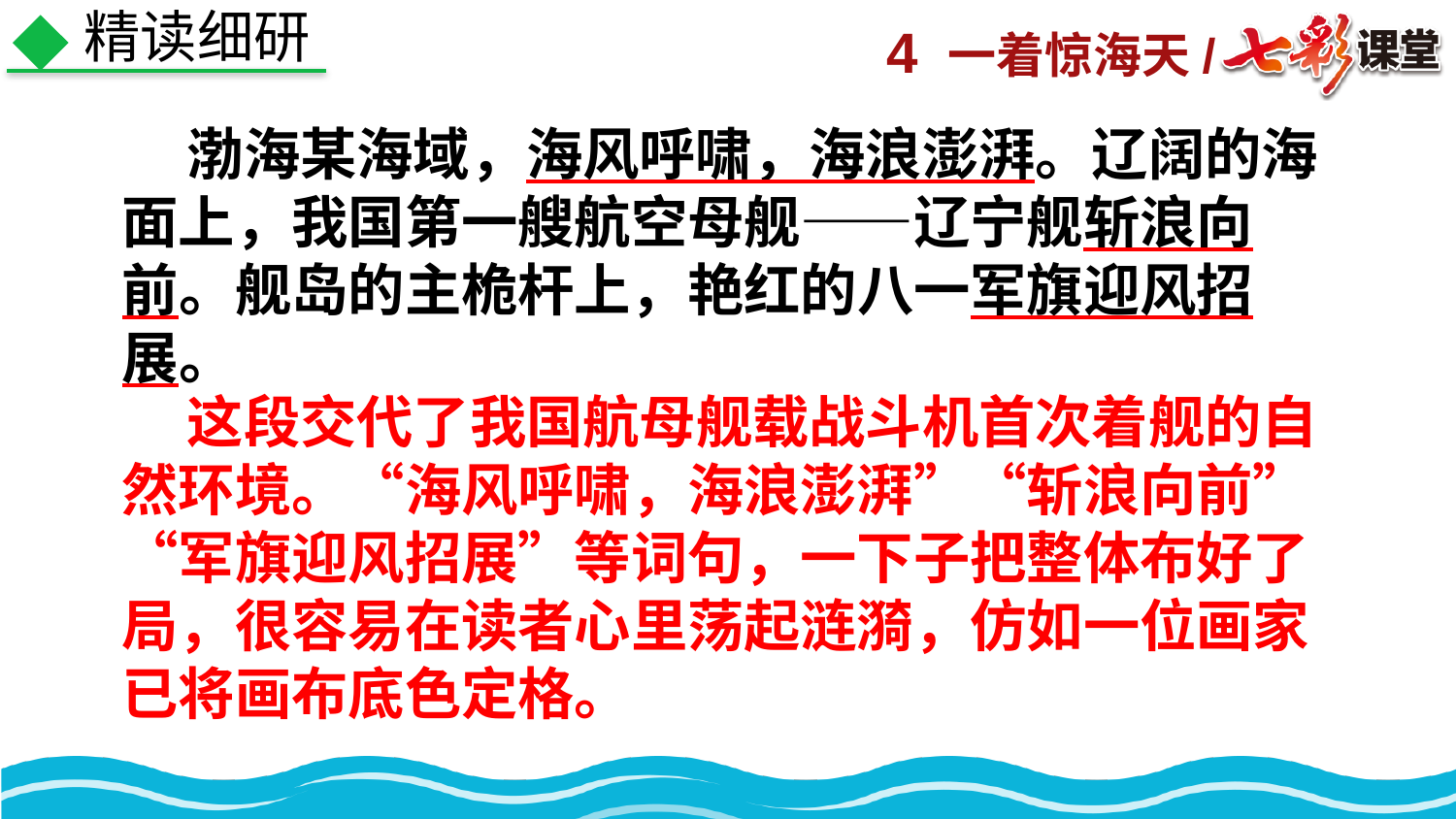

精读细研

    渤海某海域，海风呼啸，海浪澎湃。辽阔的海面上，我国第一艘航空母舰——辽宁舰斩浪向前。舰岛的主桅杆上，艳红的八一军旗迎风招展。
    这段交代了我国航母舰载战斗机首次着舰的自然环境。“海风呼啸，海浪澎湃”“斩浪向前”“军旗迎风招展”等词句，一下子把整体布好了局，很容易在读者心里荡起涟漪，仿如一位画家已将画布底色定格。